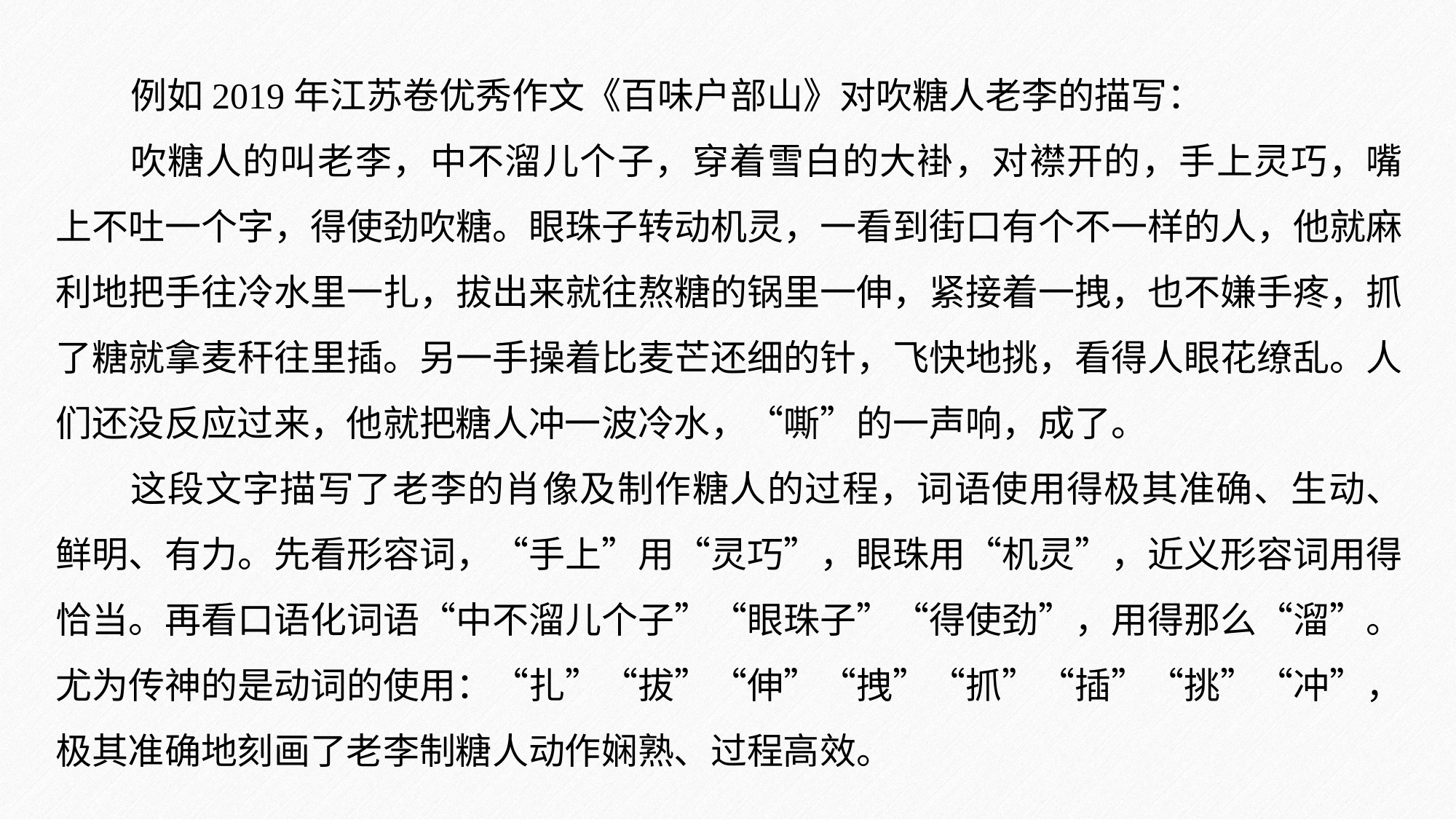

例如2019年江苏卷优秀作文《百味户部山》对吹糖人老李的描写：
吹糖人的叫老李，中不溜儿个子，穿着雪白的大褂，对襟开的，手上灵巧，嘴上不吐一个字，得使劲吹糖。眼珠子转动机灵，一看到街口有个不一样的人，他就麻利地把手往冷水里一扎，拔出来就往熬糖的锅里一伸，紧接着一拽，也不嫌手疼，抓了糖就拿麦秆往里插。另一手操着比麦芒还细的针，飞快地挑，看得人眼花缭乱。人们还没反应过来，他就把糖人冲一波冷水，“嘶”的一声响，成了。
这段文字描写了老李的肖像及制作糖人的过程，词语使用得极其准确、生动、鲜明、有力。先看形容词，“手上”用“灵巧”，眼珠用“机灵”，近义形容词用得恰当。再看口语化词语“中不溜儿个子”“眼珠子”“得使劲”，用得那么“溜”。尤为传神的是动词的使用：“扎”“拔”“伸”“拽”“抓”“插”“挑”“冲”，极其准确地刻画了老李制糖人动作娴熟、过程高效。